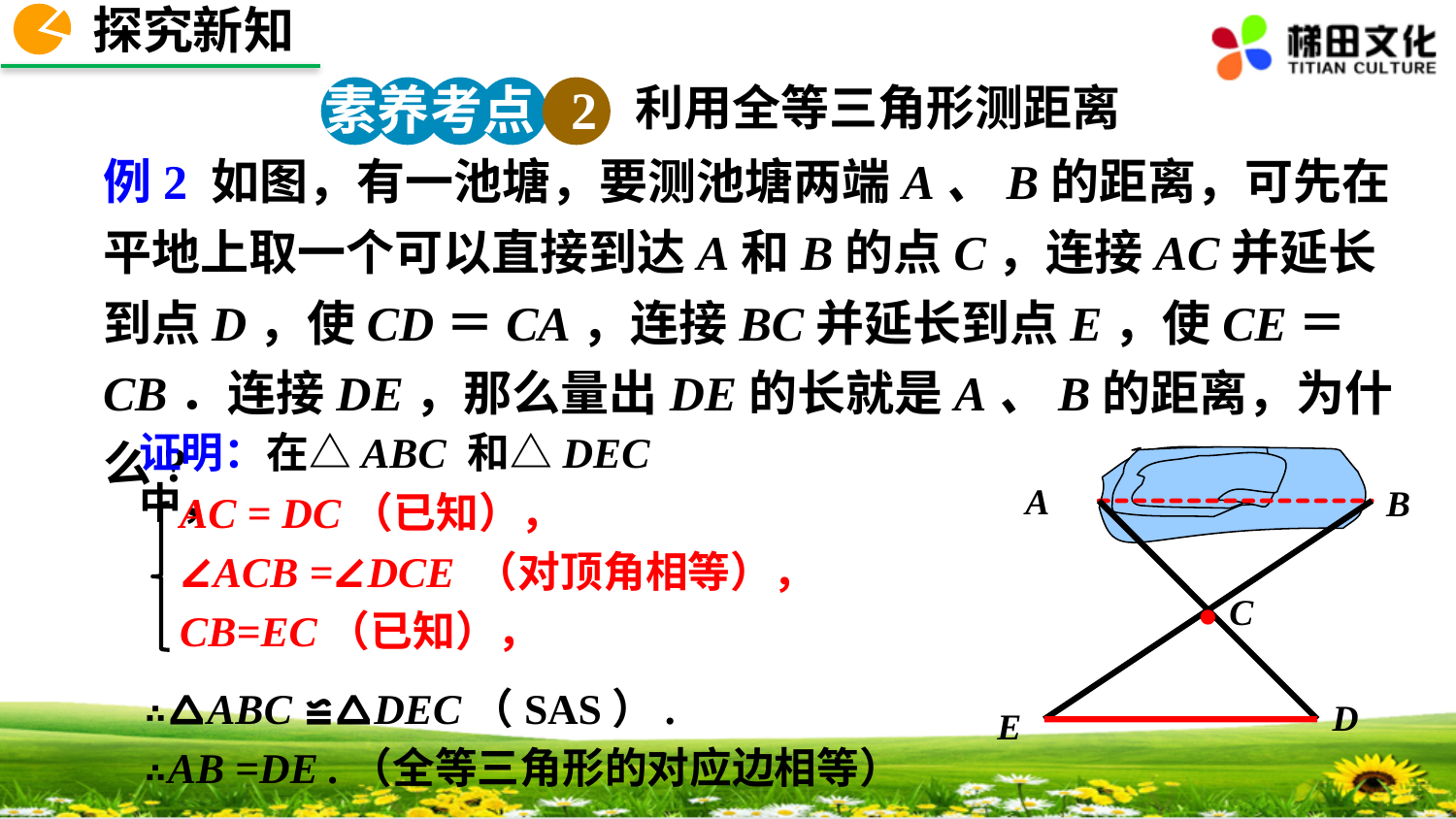

探究新知

素养考点  2

利用全等三角形测距离
例2 如图，有一池塘，要测池塘两端A、B的距离，可先在平地上取一个可以直接到达A和B的点C，连接AC并延长到点D，使CD＝CA，连接BC并延长到点E，使CE＝CB．连接DE，那么量出DE的长就是A、B的距离，为什么?
证明：在△ABC 和△DEC 中，

A
B

·
C

D
E

AC = DC（已知），
∠ACB =∠DCE （对顶角相等），
CB=EC（已知），

∴△ABC ≌△DEC（SAS）.
∴AB =DE .（全等三角形的对应边相等）